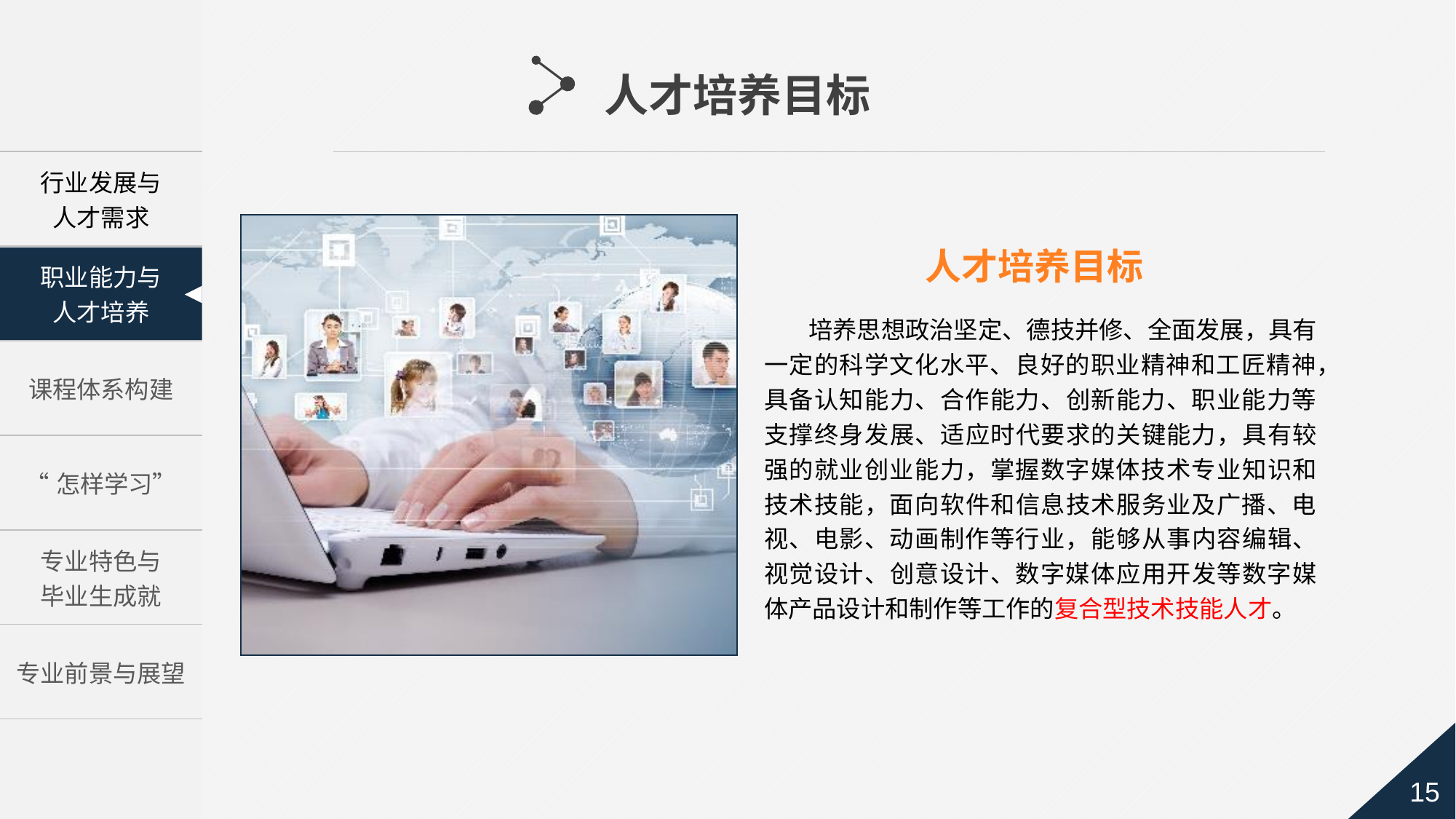

人才培养目标

人才培养目标
       培养思想政治坚定、德技并修、全面发展，具有一定的科学文化水平、良好的职业精神和工匠精神，具备认知能力、合作能力、创新能力、职业能力等支撑终身发展、适应时代要求的关键能力，具有较强的就业创业能力，掌握数字媒体技术专业知识和技术技能，面向软件和信息技术服务业及广播、电视、电影、动画制作等行业，能够从事内容编辑、视觉设计、创意设计、数字媒体应用开发等数字媒体产品设计和制作等工作的复合型技术技能人才。